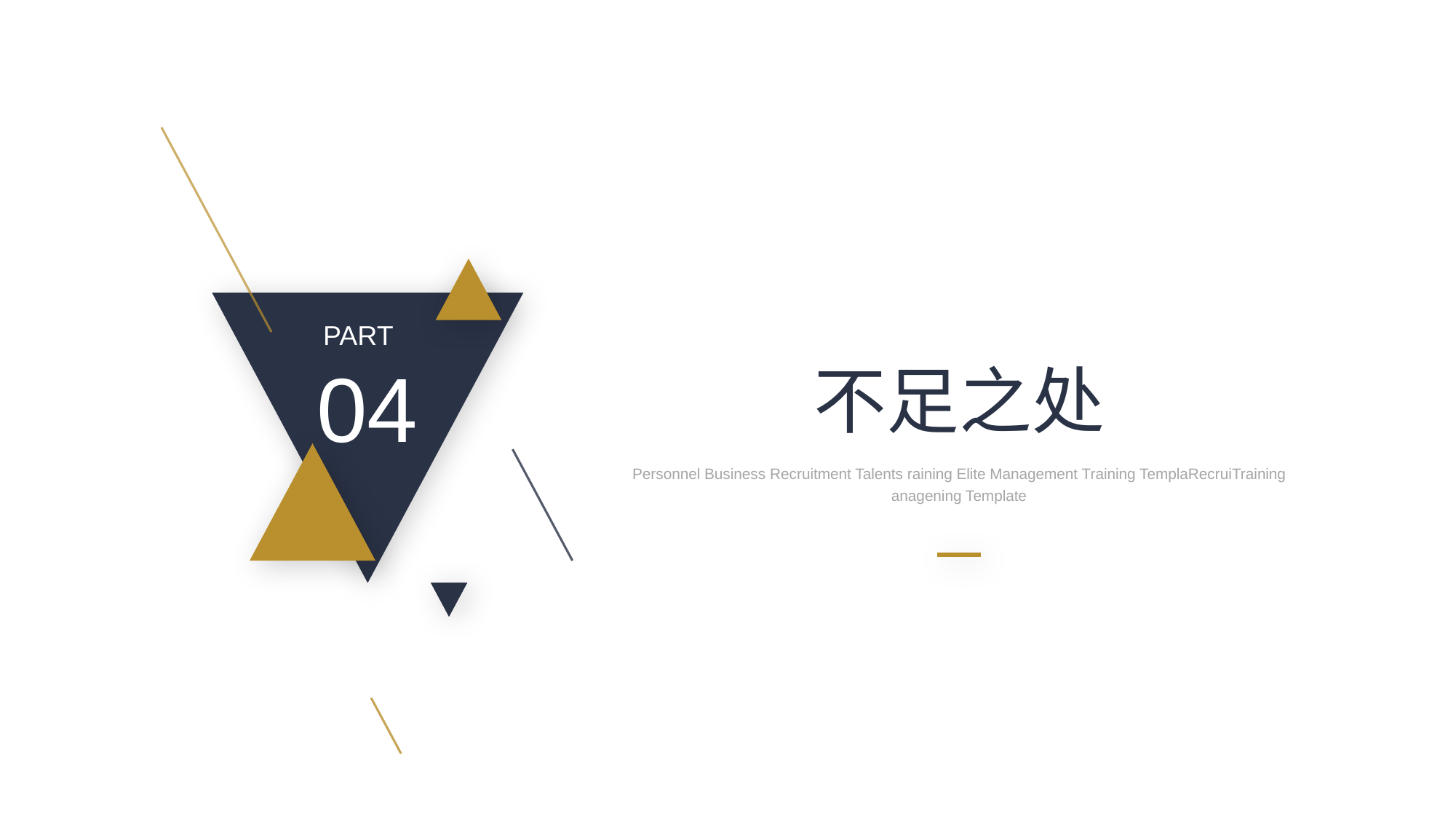

PART
04
不足之处

Personnel Business Recruitment Talents raining Elite Management Training TemplaRecruiTraining anagening Template